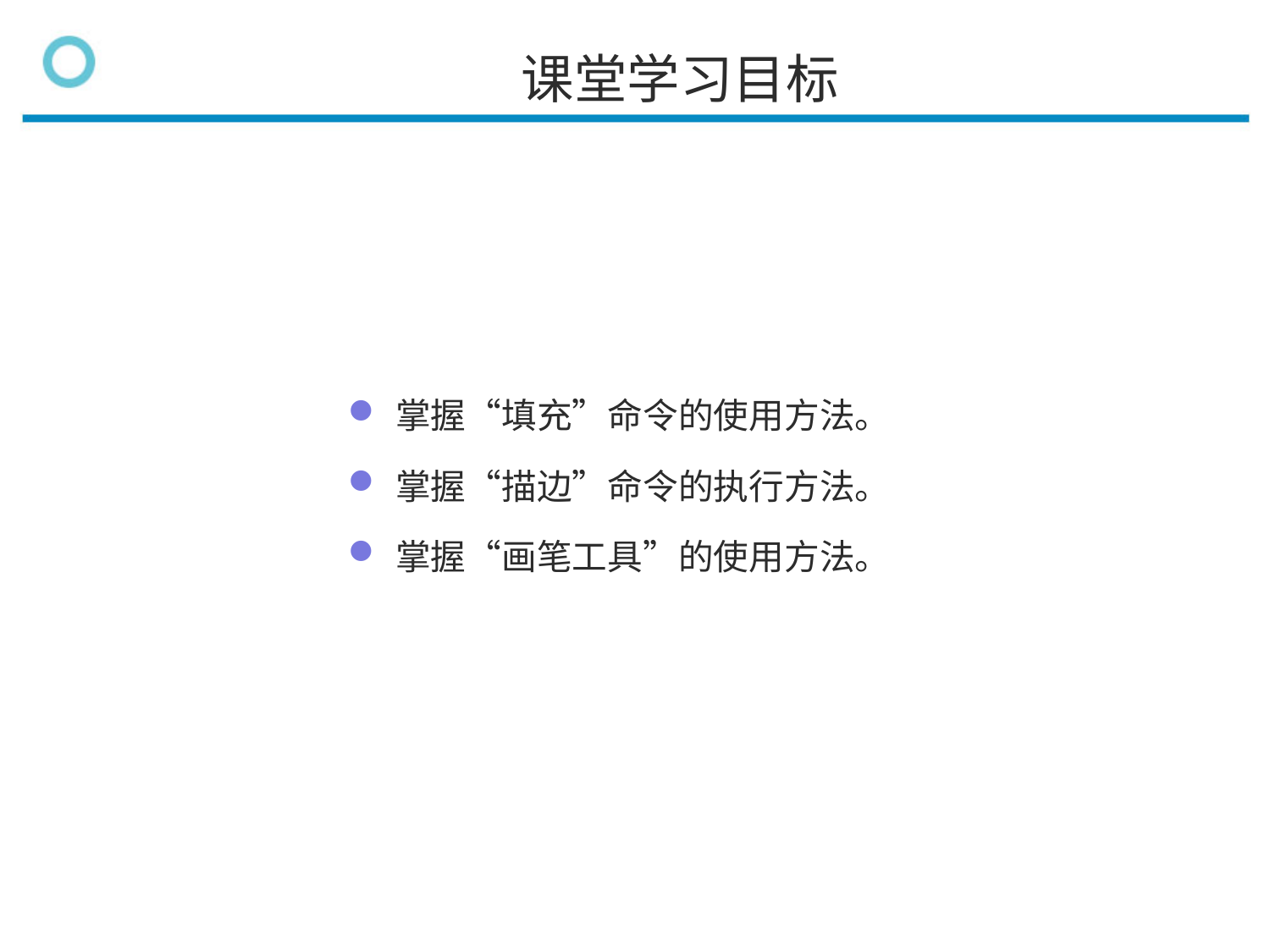

课堂学习目标
掌握“填充”命令的使用方法。
掌握“描边”命令的执行方法。
掌握“画笔工具”的使用方法。